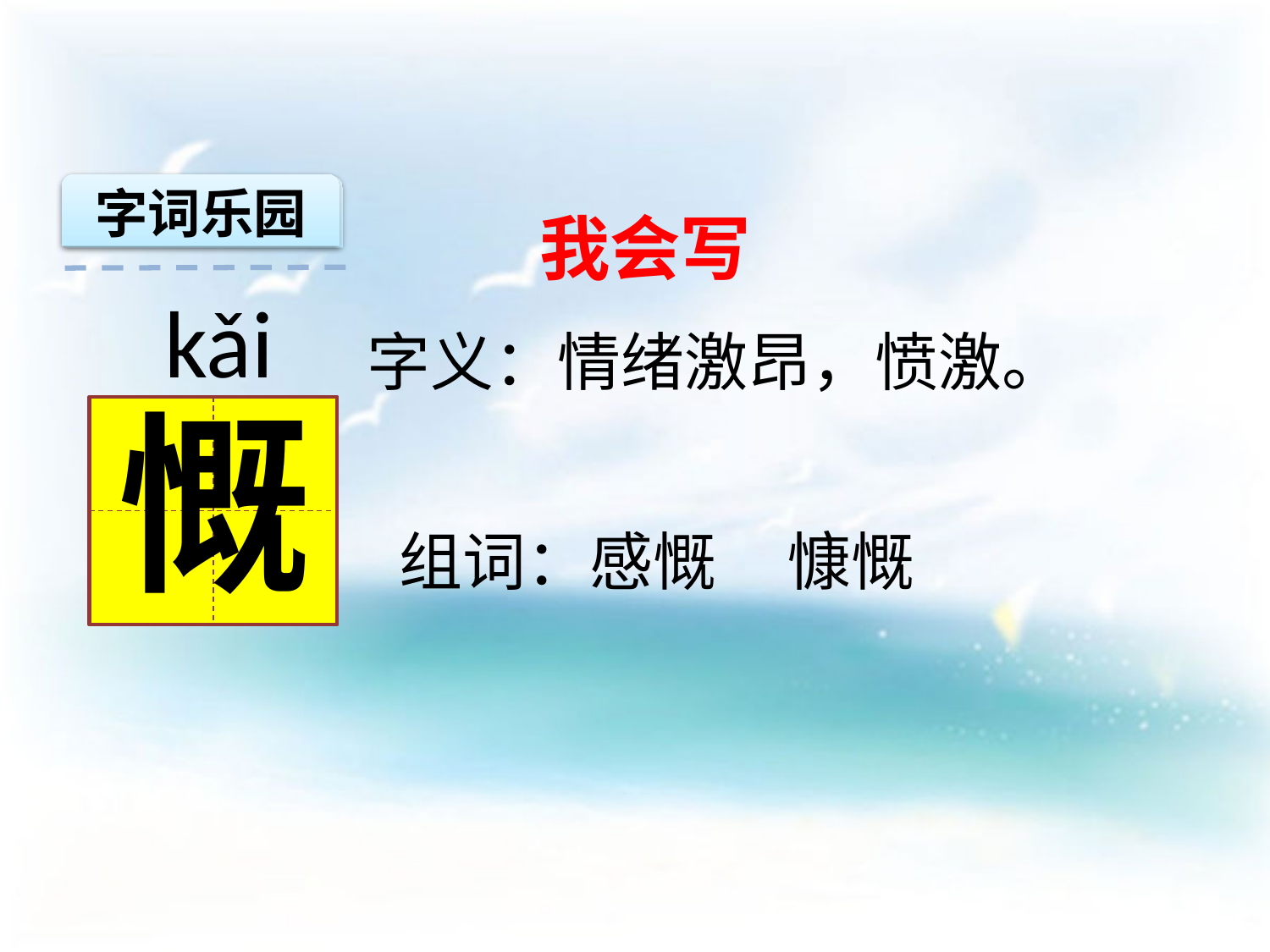

字词乐园

我会写
  kǎi
字义：情绪激昂，愤激。
慨

组词：感慨     慷慨